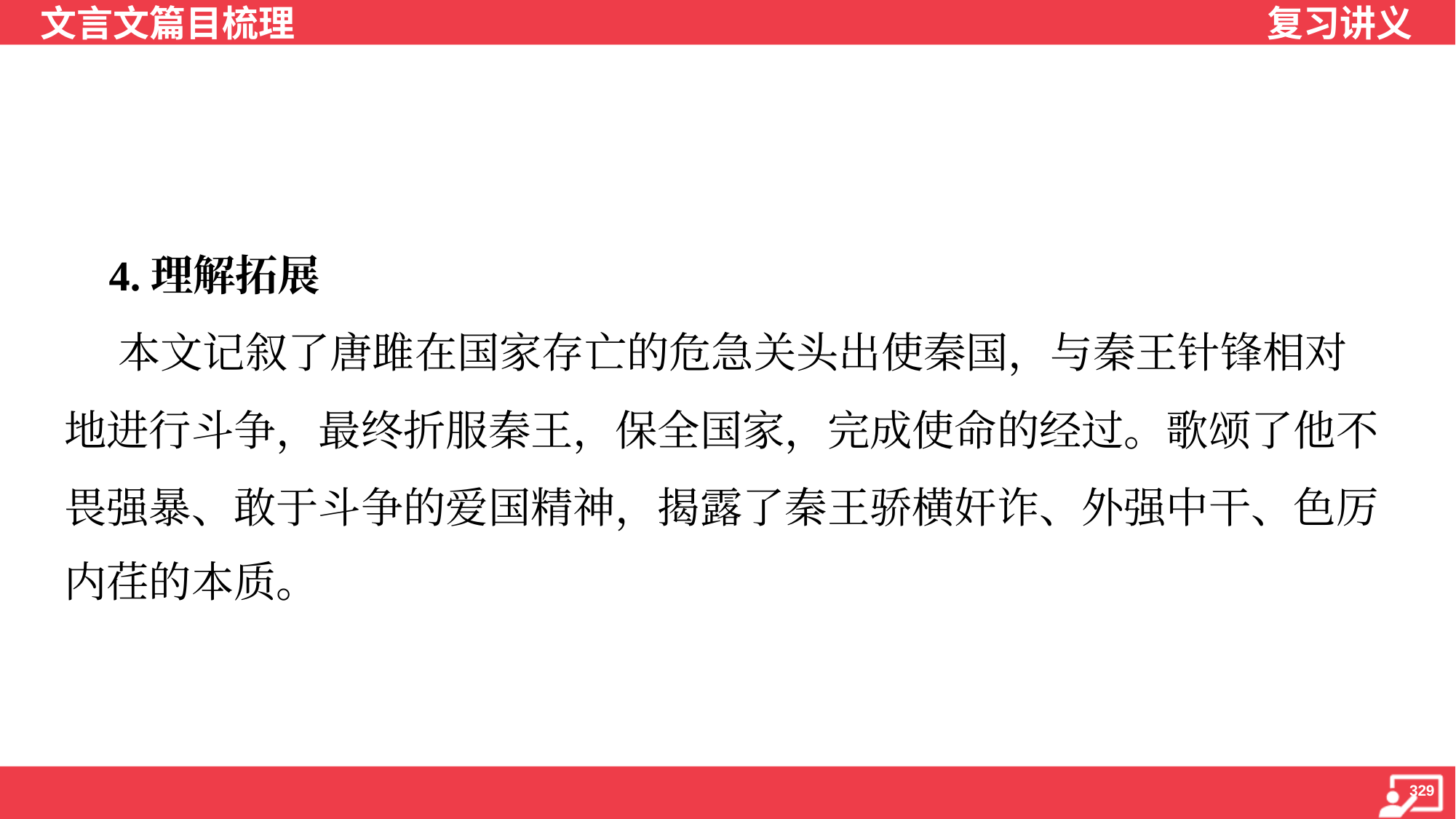

4.理解拓展
    本文记叙了唐雎在国家存亡的危急关头出使秦国，与秦王针锋相对
地进行斗争，最终折服秦王，保全国家，完成使命的经过。歌颂了他不
畏强暴、敢于斗争的爱国精神，揭露了秦王骄横奸诈、外强中干、色厉
内荏的本质。